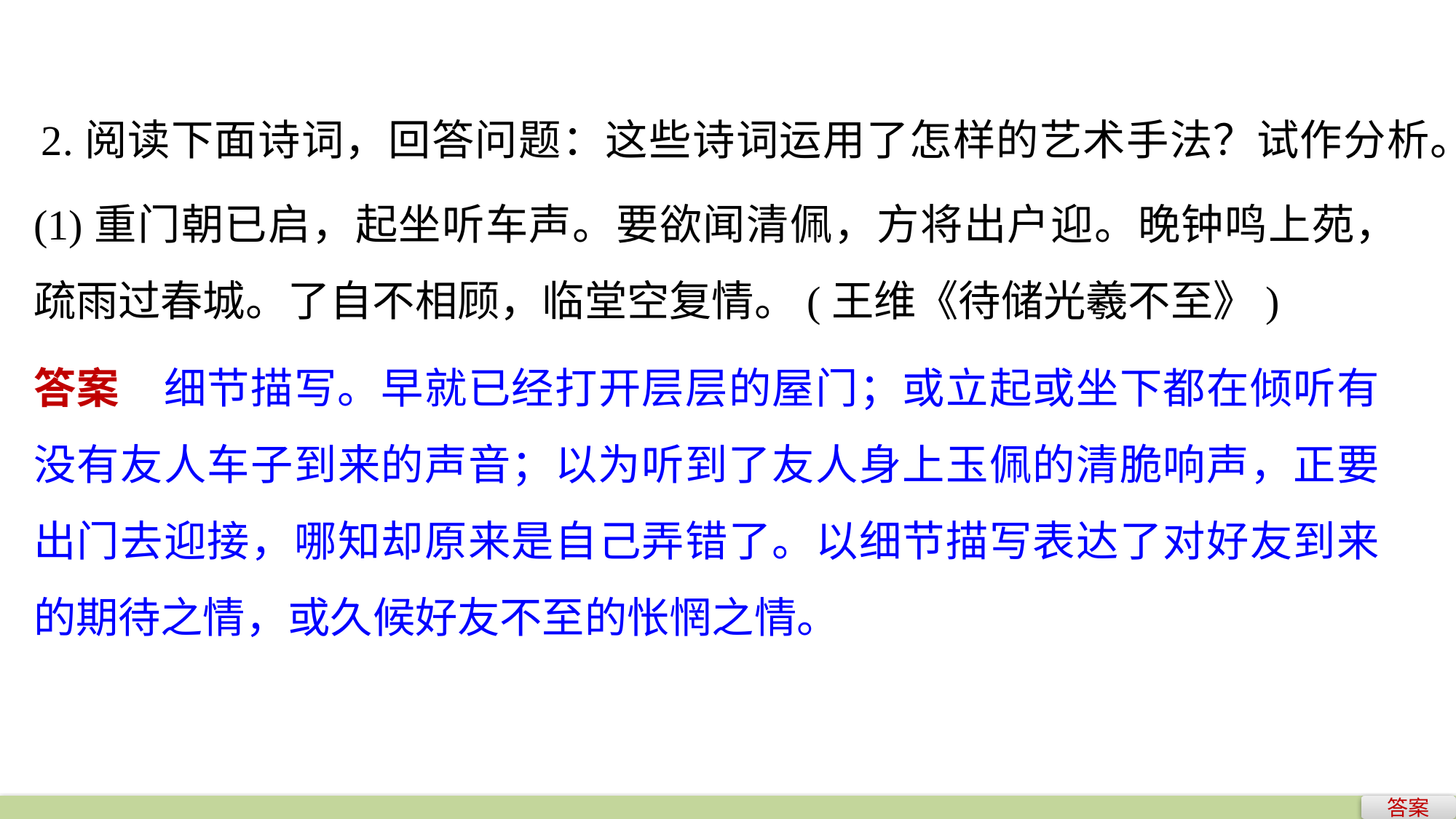

2.阅读下面诗词，回答问题：这些诗词运用了怎样的艺术手法？试作分析。
(1)重门朝已启，起坐听车声。要欲闻清佩，方将出户迎。晚钟鸣上苑，疏雨过春城。了自不相顾，临堂空复情。(王维《待储光羲不至》)
答案　细节描写。早就已经打开层层的屋门；或立起或坐下都在倾听有没有友人车子到来的声音；以为听到了友人身上玉佩的清脆响声，正要出门去迎接，哪知却原来是自己弄错了。以细节描写表达了对好友到来的期待之情，或久候好友不至的怅惘之情。

答案